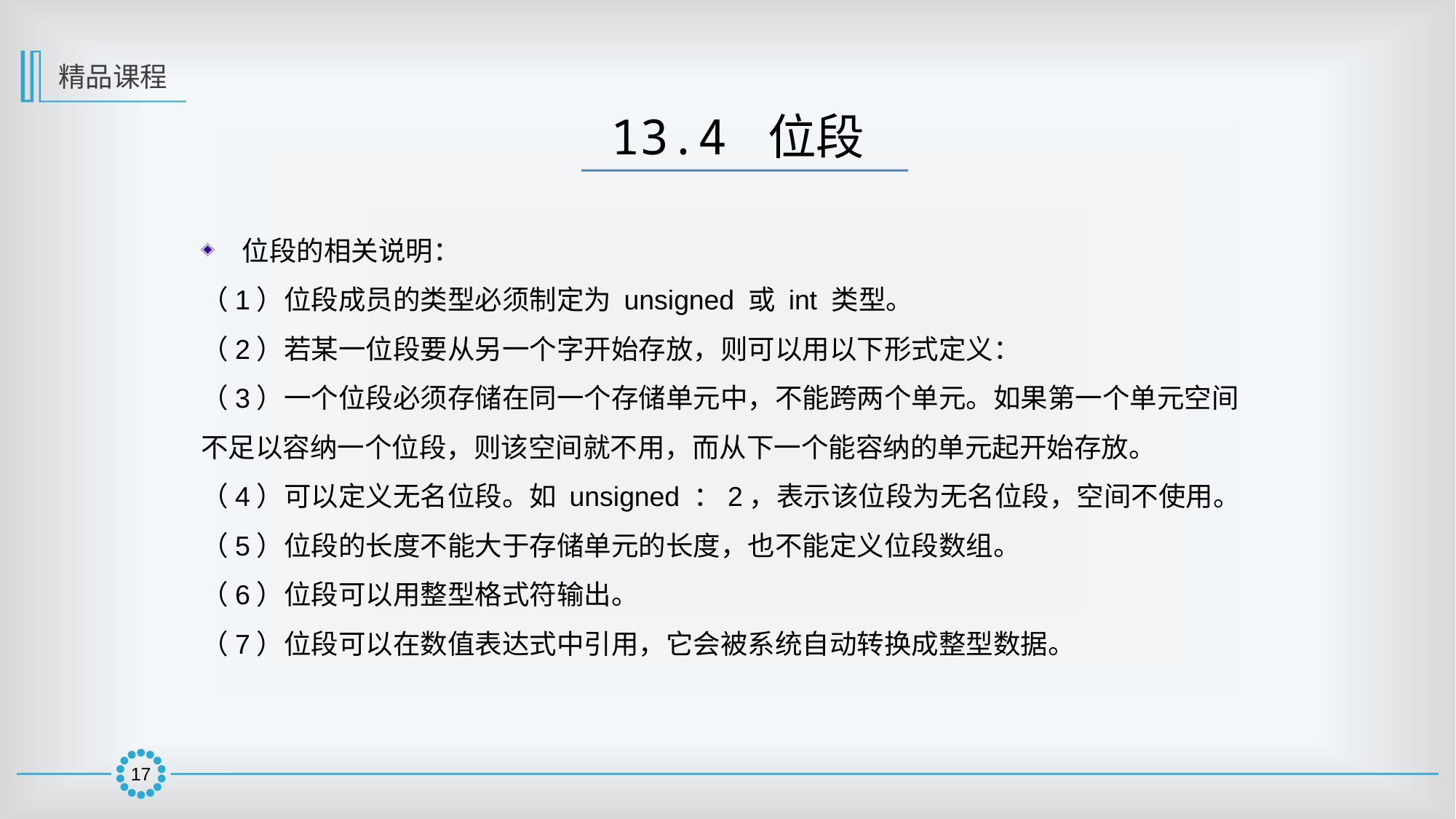

精品课程
13.4 位段

位段的相关说明：
（1）位段成员的类型必须制定为 unsigned 或 int 类型。
（2）若某一位段要从另一个字开始存放，则可以用以下形式定义：
（3）一个位段必须存储在同一个存储单元中，不能跨两个单元。如果第一个单元空间
不足以容纳一个位段，则该空间就不用，而从下一个能容纳的单元起开始存放。
（4）可以定义无名位段。如 unsigned ：2，表示该位段为无名位段，空间不使用。
（5）位段的长度不能大于存储单元的长度，也不能定义位段数组。
（6）位段可以用整型格式符输出。
（7）位段可以在数值表达式中引用，它会被系统自动转换成整型数据。

17